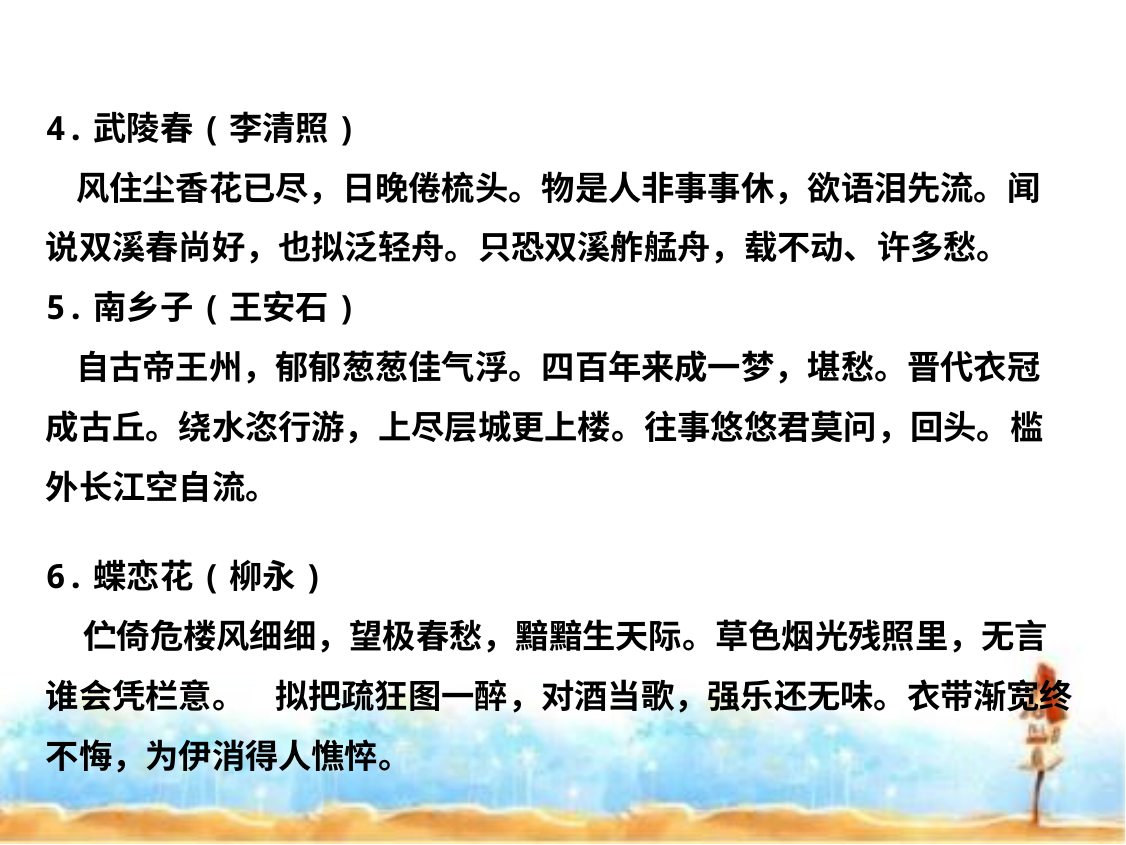

4.武陵春(李清照)
   风住尘香花已尽，日晚倦梳头。物是人非事事休，欲语泪先流。闻说双溪春尚好，也拟泛轻舟。只恐双溪舴艋舟，载不动、许多愁。
5.南乡子(王安石)
   自古帝王州，郁郁葱葱佳气浮。四百年来成一梦，堪愁。晋代衣冠成古丘。绕水恣行游，上尽层城更上楼。往事悠悠君莫问，回头。槛外长江空自流。
6.蝶恋花(柳永)
    伫倚危楼风细细，望极春愁，黯黯生天际。草色烟光残照里，无言谁会凭栏意。    拟把疏狂图一醉，对酒当歌，强乐还无味。衣带渐宽终不悔，为伊消得人憔悴。